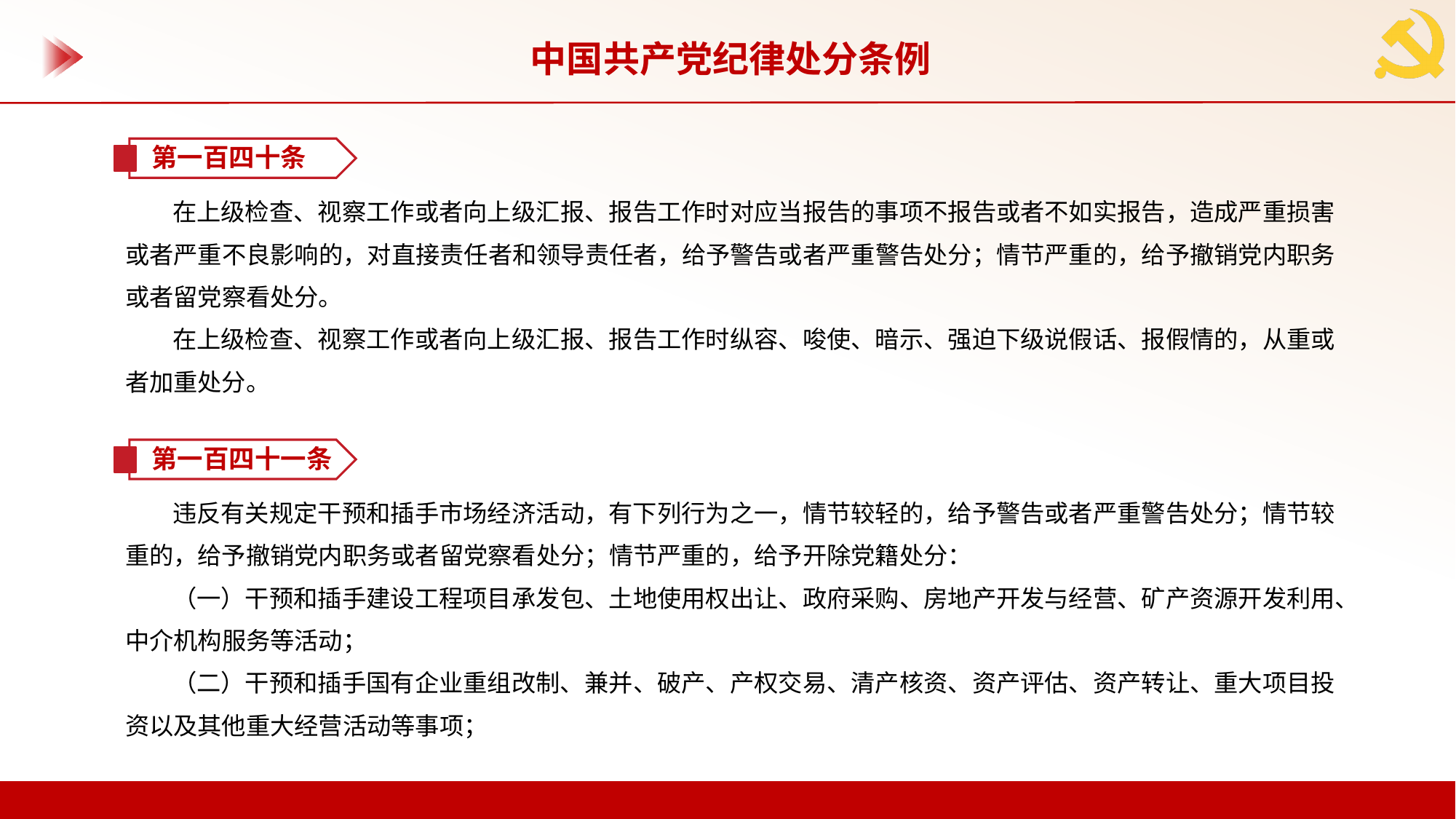

中国共产党纪律处分条例
第一百四十条

在上级检查、视察工作或者向上级汇报、报告工作时对应当报告的事项不报告或者不如实报告，造成严重损害或者严重不良影响的，对直接责任者和领导责任者，给予警告或者严重警告处分；情节严重的，给予撤销党内职务或者留党察看处分。
在上级检查、视察工作或者向上级汇报、报告工作时纵容、唆使、暗示、强迫下级说假话、报假情的，从重或者加重处分。
第一百四十一条

违反有关规定干预和插手市场经济活动，有下列行为之一，情节较轻的，给予警告或者严重警告处分；情节较重的，给予撤销党内职务或者留党察看处分；情节严重的，给予开除党籍处分：
（一）干预和插手建设工程项目承发包、土地使用权出让、政府采购、房地产开发与经营、矿产资源开发利用、中介机构服务等活动；
（二）干预和插手国有企业重组改制、兼并、破产、产权交易、清产核资、资产评估、资产转让、重大项目投资以及其他重大经营活动等事项；